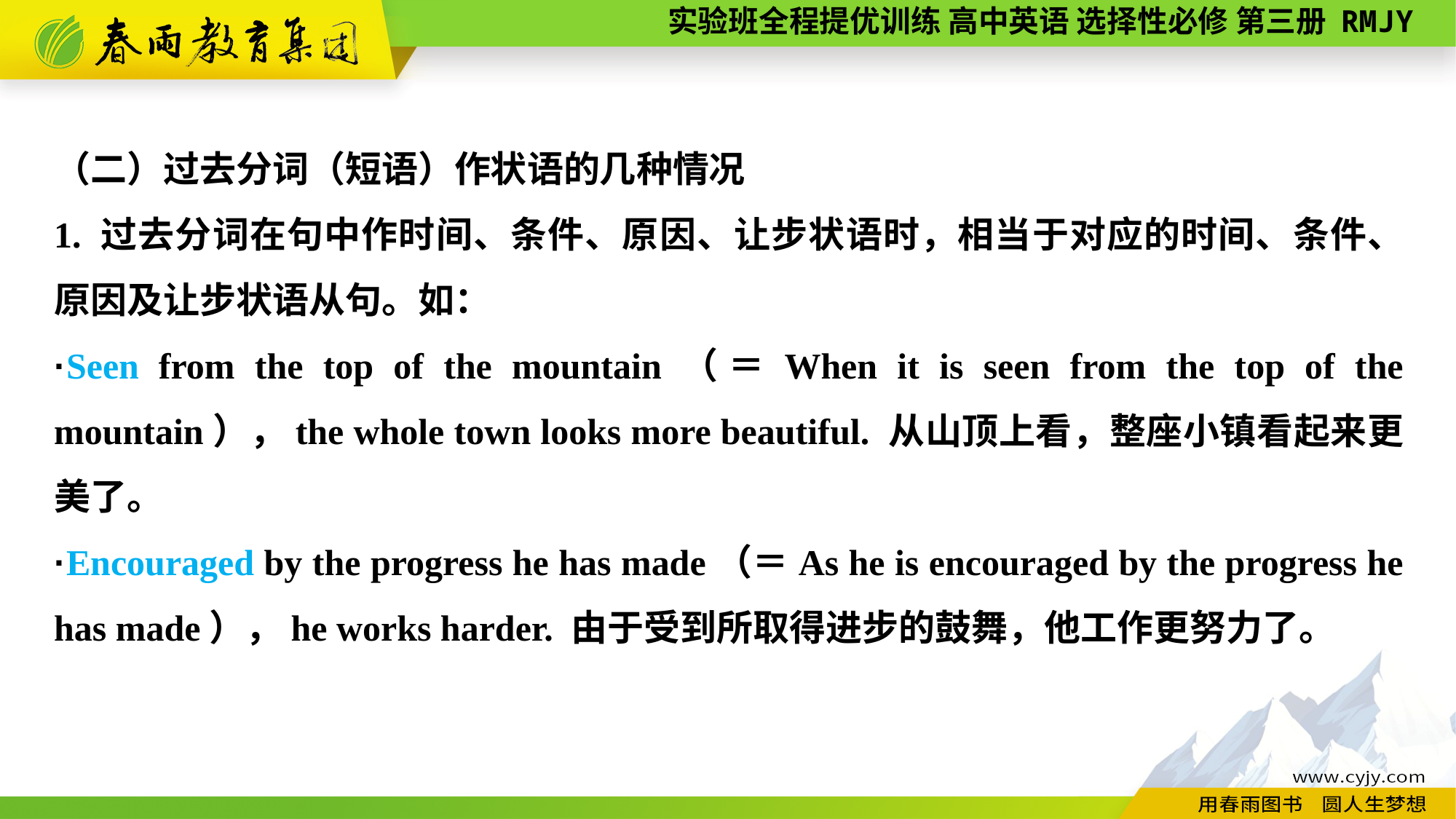

（二）过去分词（短语）作状语的几种情况
1. 过去分词在句中作时间、条件、原因、让步状语时，相当于对应的时间、条件、原因及让步状语从句。如：
·Seen from the top of the mountain（＝When it is seen from the top of the mountain），the whole town looks more beautiful. 从山顶上看，整座小镇看起来更美了。
·Encouraged by the progress he has made（＝As he is encouraged by the progress he has made），he works harder. 由于受到所取得进步的鼓舞，他工作更努力了。